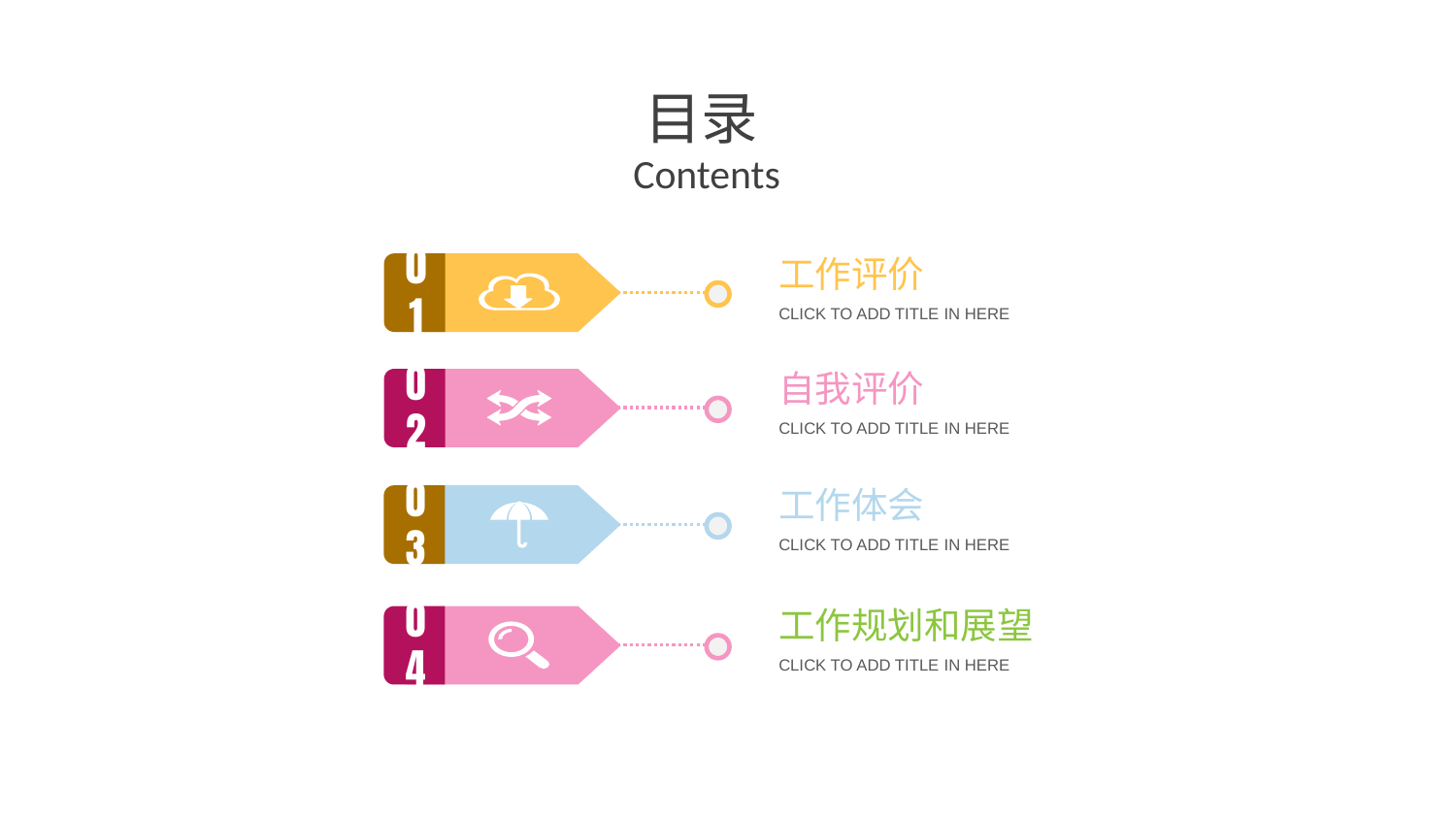

目录
Contents
工作评价
CLICK TO ADD TITLE IN HERE

01

自我评价
CLICK TO ADD TITLE IN HERE

02

工作体会
CLICK TO ADD TITLE IN HERE

03

工作规划和展望
CLICK TO ADD TITLE IN HERE

04